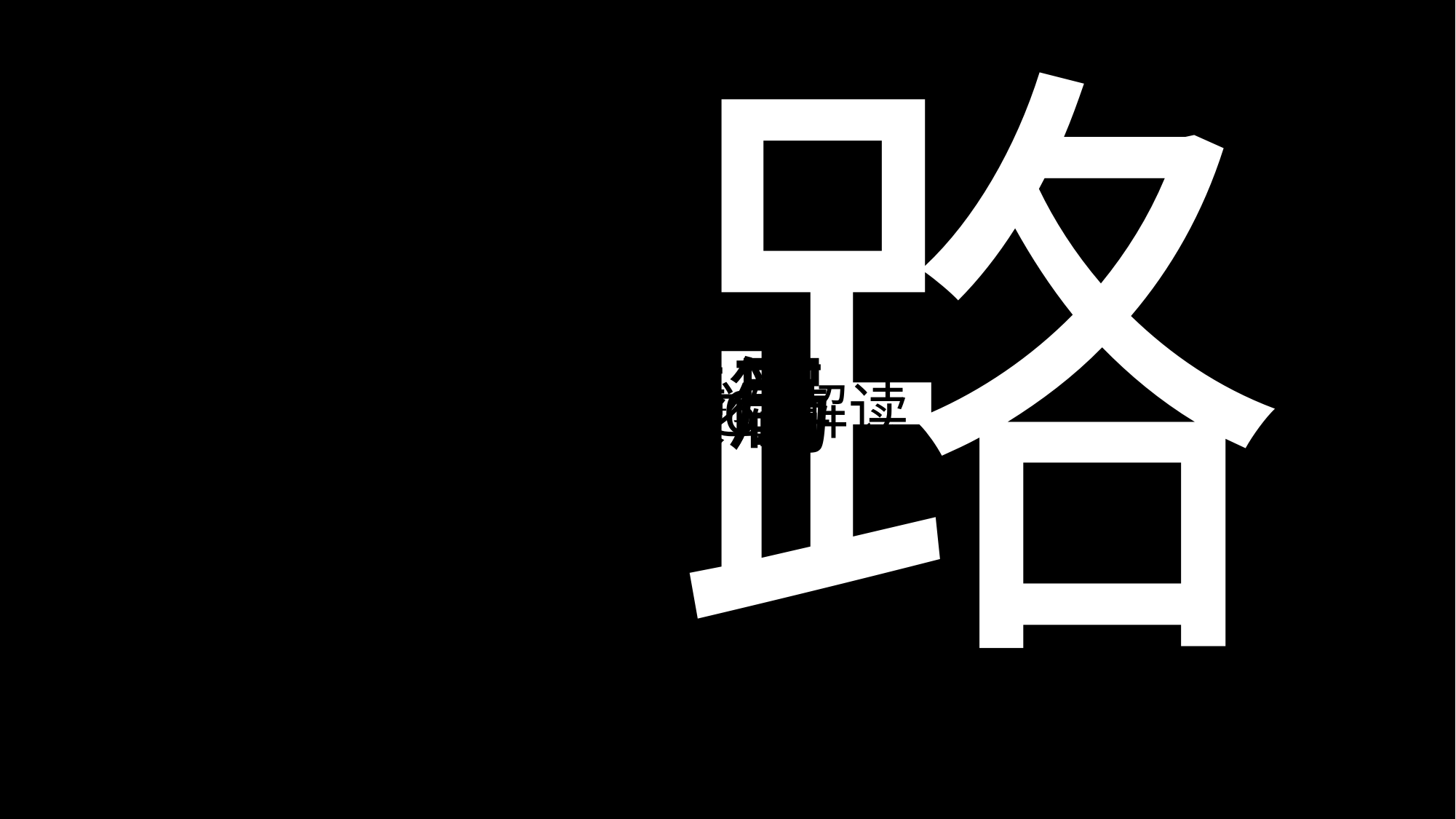

路
布局
好了
谋篇
现在带你解读
2016年
之
好了
延迟工具